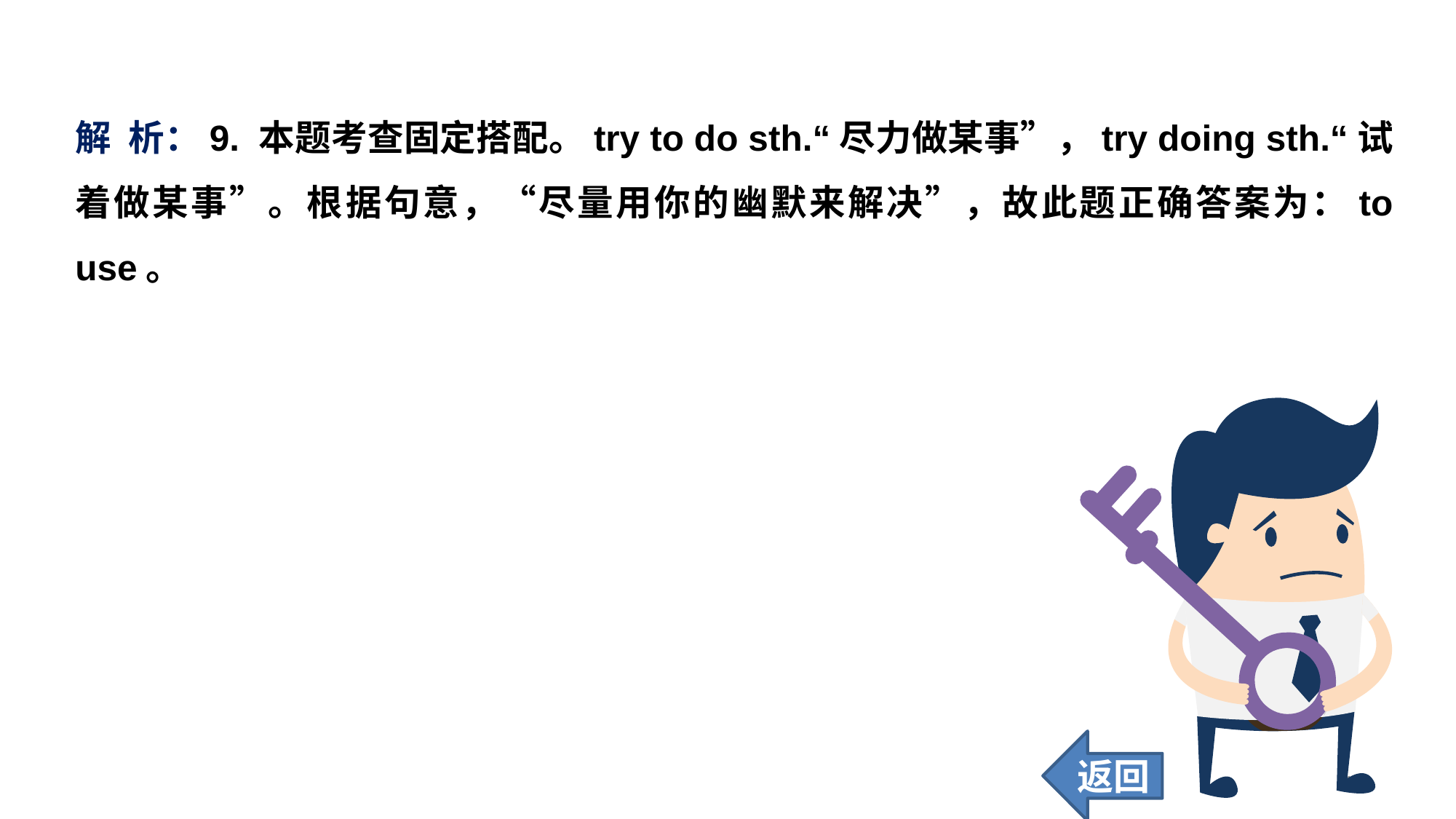

解  析：9. 本题考查固定搭配。try to do sth.“尽力做某事”，try doing sth.“试着做某事”。根据句意，“尽量用你的幽默来解决”，故此题正确答案为：to use。

返回
168